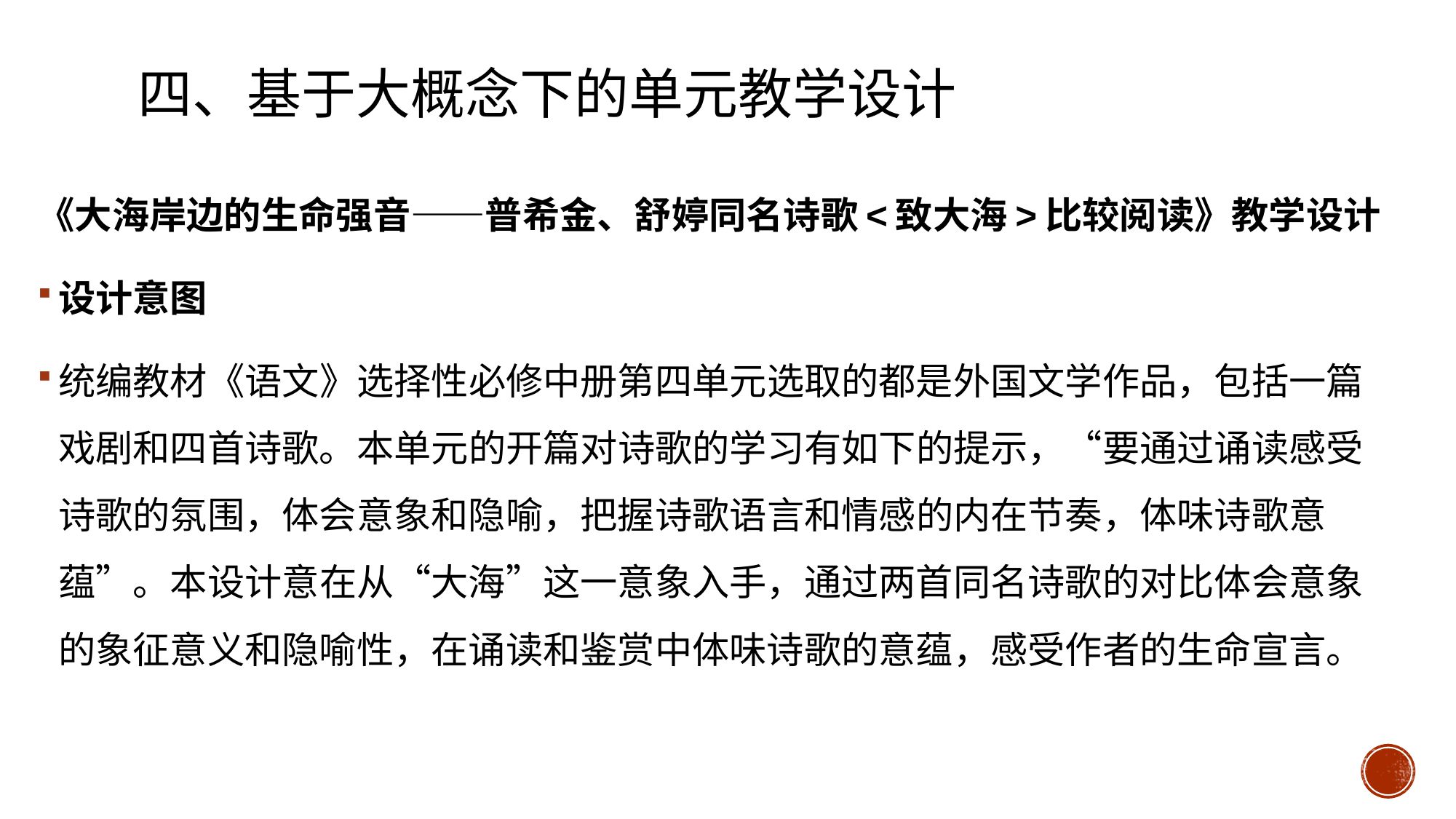

# 四、基于大概念下的单元教学设计
《大海岸边的生命强音——普希金、舒婷同名诗歌<致大海>比较阅读》教学设计
设计意图
统编教材《语文》选择性必修中册第四单元选取的都是外国文学作品，包括一篇戏剧和四首诗歌。本单元的开篇对诗歌的学习有如下的提示，“要通过诵读感受诗歌的氛围，体会意象和隐喻，把握诗歌语言和情感的内在节奏，体味诗歌意蕴”。本设计意在从“大海”这一意象入手，通过两首同名诗歌的对比体会意象的象征意义和隐喻性，在诵读和鉴赏中体味诗歌的意蕴，感受作者的生命宣言。